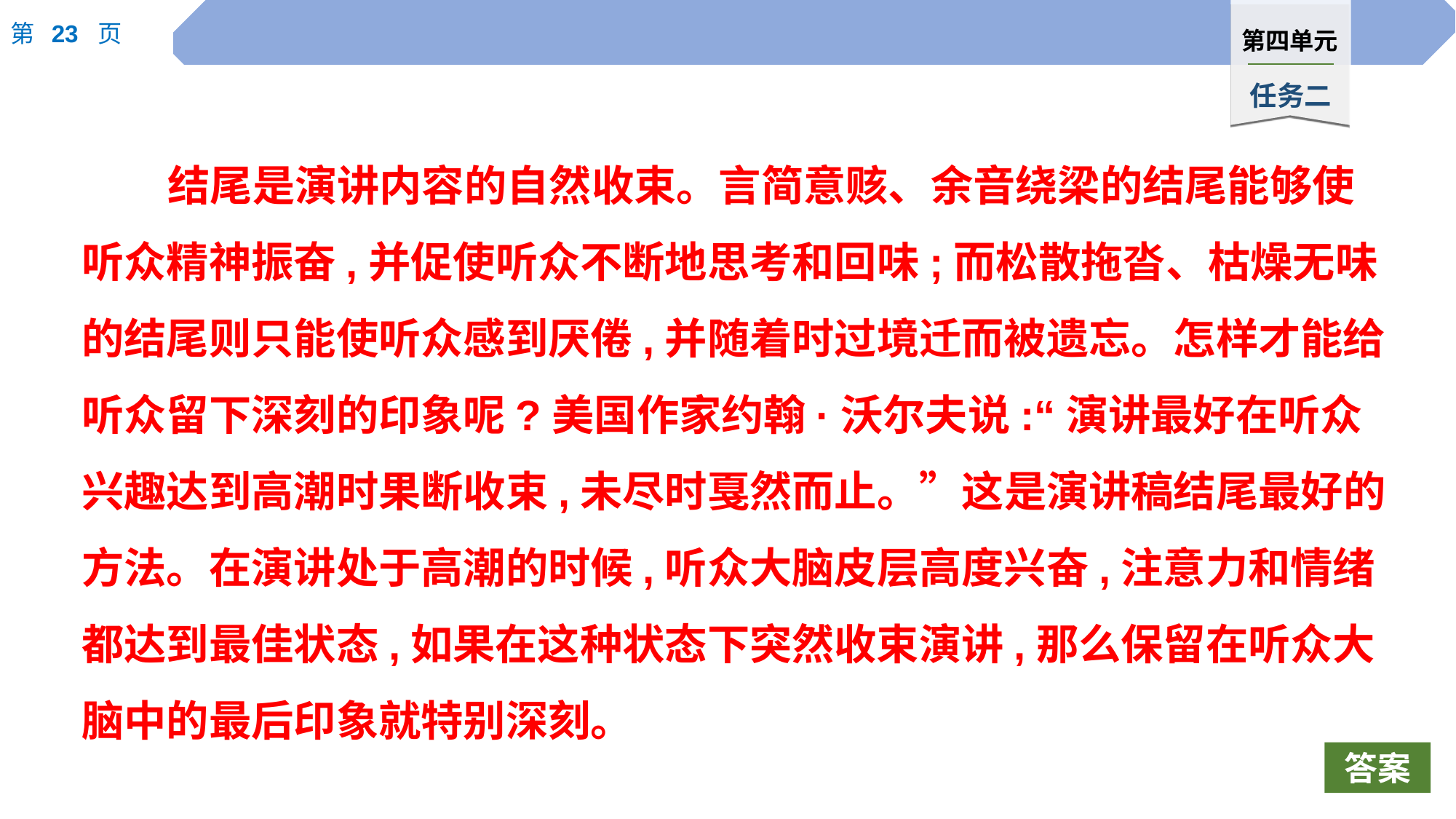

结尾是演讲内容的自然收束。言简意赅、余音绕梁的结尾能够使听众精神振奋,并促使听众不断地思考和回味;而松散拖沓、枯燥无味的结尾则只能使听众感到厌倦,并随着时过境迁而被遗忘。怎样才能给听众留下深刻的印象呢?美国作家约翰·沃尔夫说:“演讲最好在听众兴趣达到高潮时果断收束,未尽时戛然而止。”这是演讲稿结尾最好的方法。在演讲处于高潮的时候,听众大脑皮层高度兴奋,注意力和情绪都达到最佳状态,如果在这种状态下突然收束演讲,那么保留在听众大脑中的最后印象就特别深刻。
答案